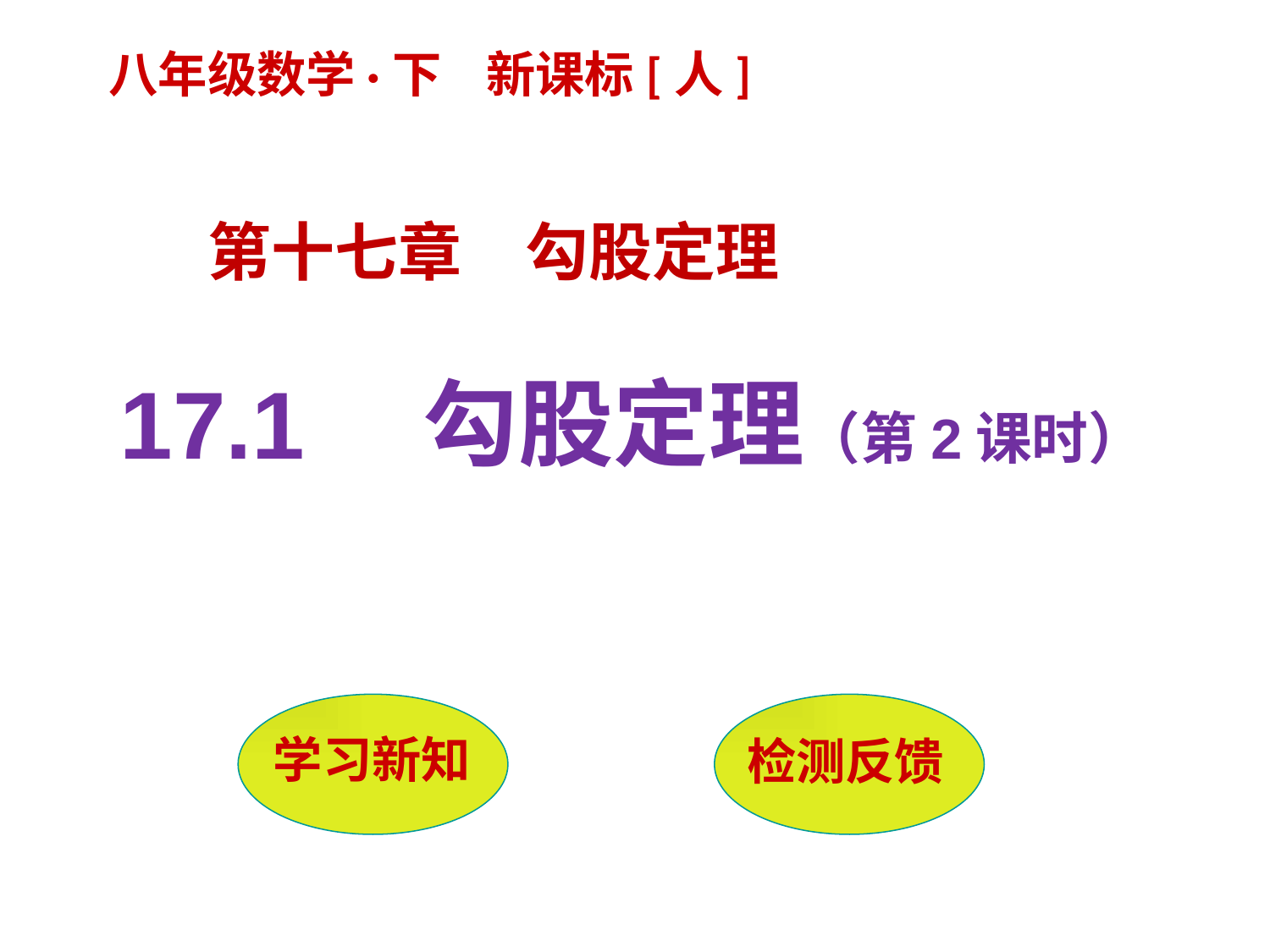

八年级数学·下    新课标[人]
第十七章　勾股定理
17.1　勾股定理（第2课时）

 学习新知

检测反馈